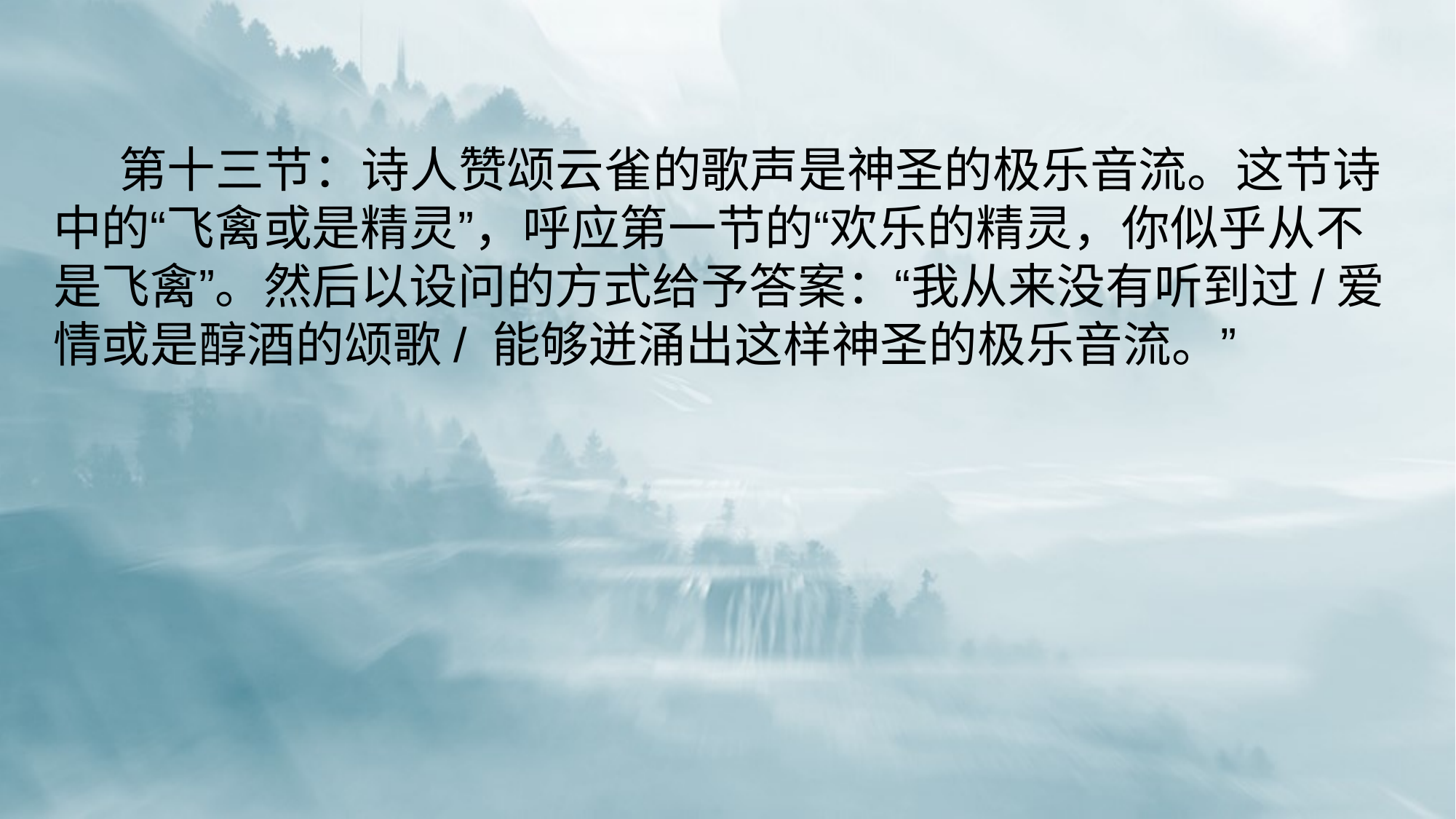

第十三节：诗人赞颂云雀的歌声是神圣的极乐音流。这节诗中的“飞禽或是精灵”，呼应第一节的“欢乐的精灵，你似乎从不是飞禽”。然后以设问的方式给予答案：“我从来没有听到过/爱情或是醇酒的颂歌/ 能够迸涌出这样神圣的极乐音流。”